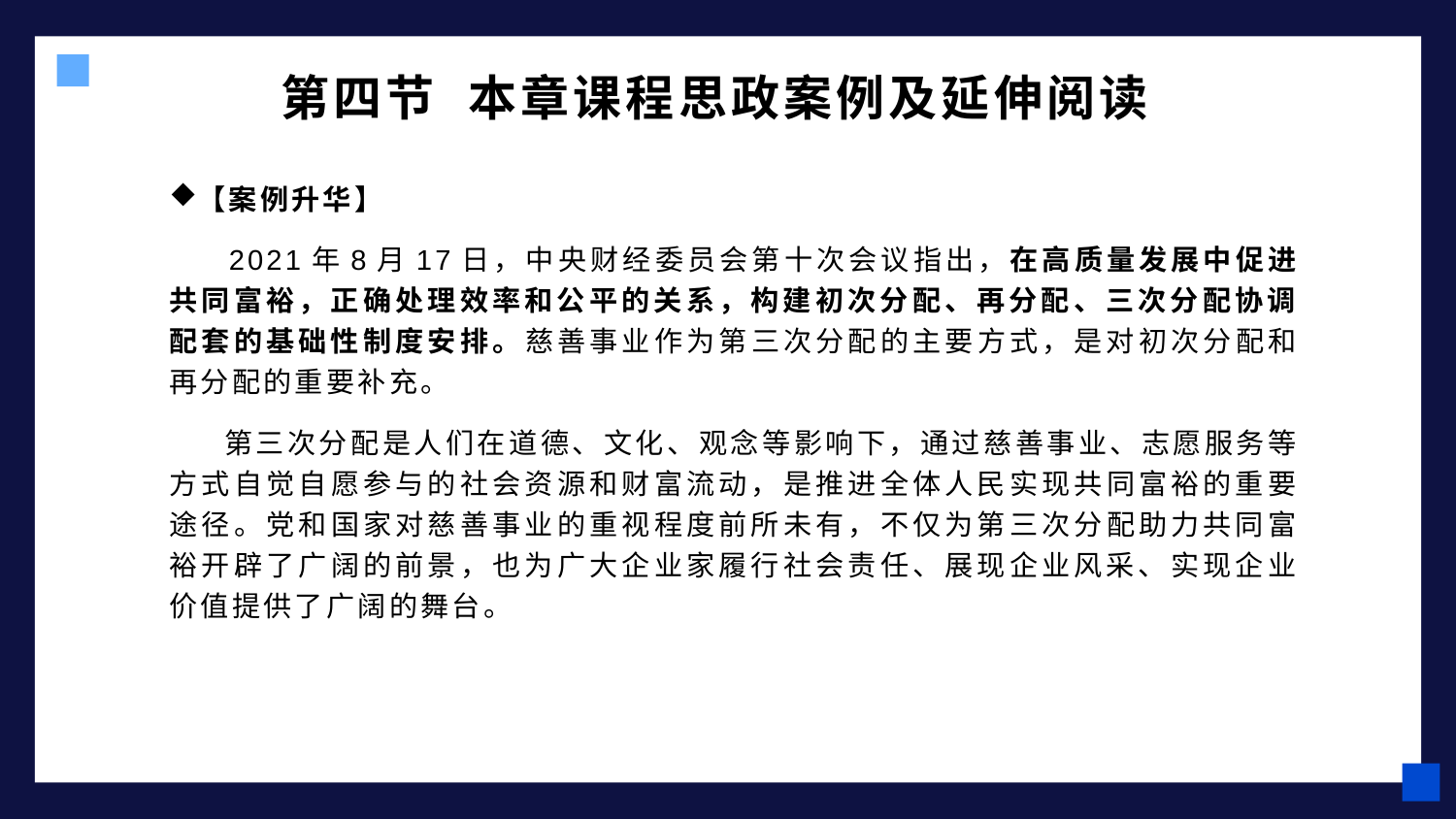

# 第四节  本章课程思政案例及延伸阅读
【案例升华】
     2021年8月17日，中央财经委员会第十次会议指出，在高质量发展中促进共同富裕，正确处理效率和公平的关系，构建初次分配、再分配、三次分配协调配套的基础性制度安排。慈善事业作为第三次分配的主要方式，是对初次分配和再分配的重要补充。
     第三次分配是人们在道德、文化、观念等影响下，通过慈善事业、志愿服务等方式自觉自愿参与的社会资源和财富流动，是推进全体人民实现共同富裕的重要途径。党和国家对慈善事业的重视程度前所未有，不仅为第三次分配助力共同富裕开辟了广阔的前景，也为广大企业家履行社会责任、展现企业风采、实现企业价值提供了广阔的舞台。